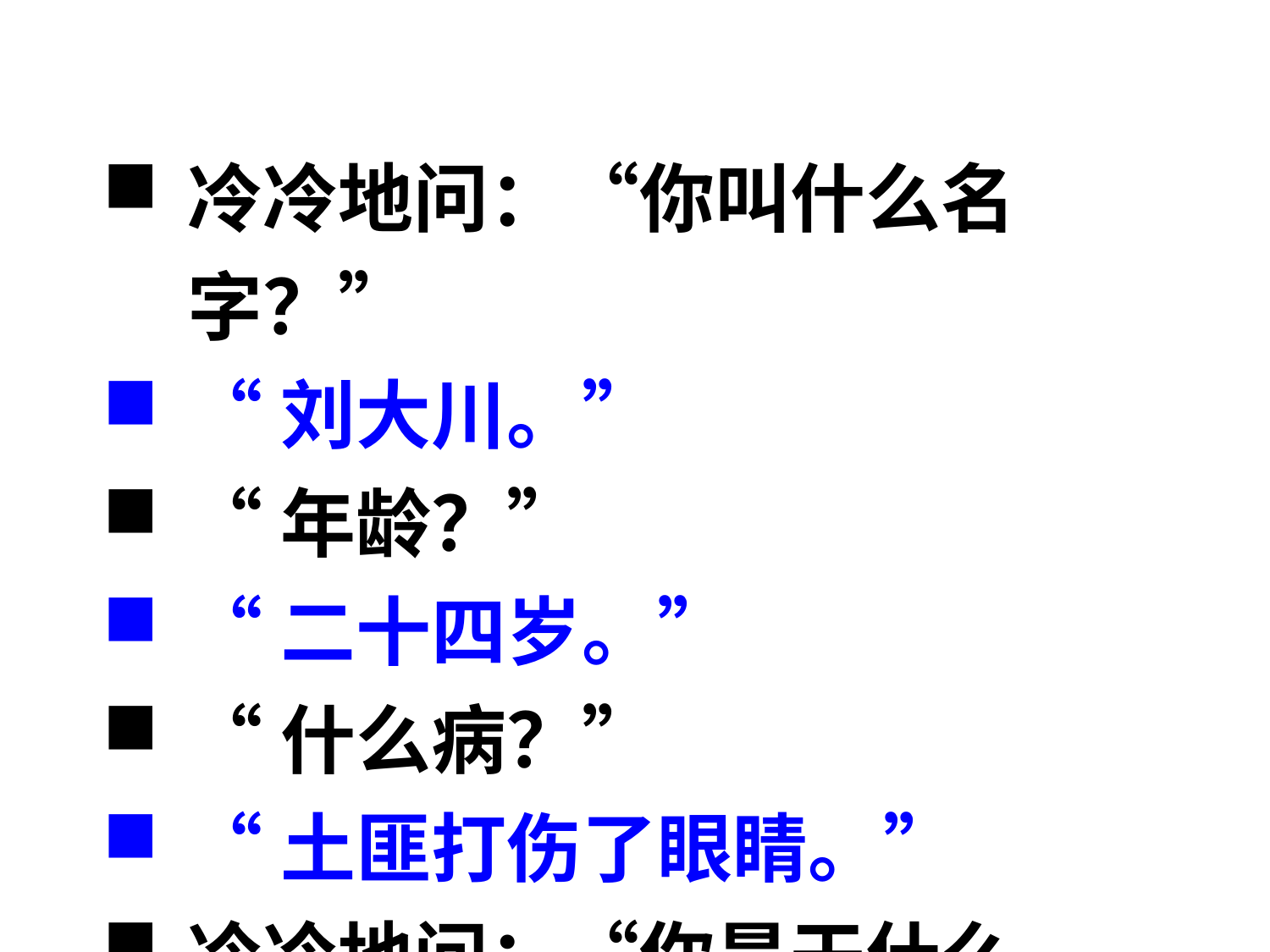

冷冷地问：“你叫什么名字？”
“刘大川。”
“年龄？”
“二十四岁。”
“什么病？”
“土匪打伤了眼睛。”
冷冷地问：“你是干什么的？”